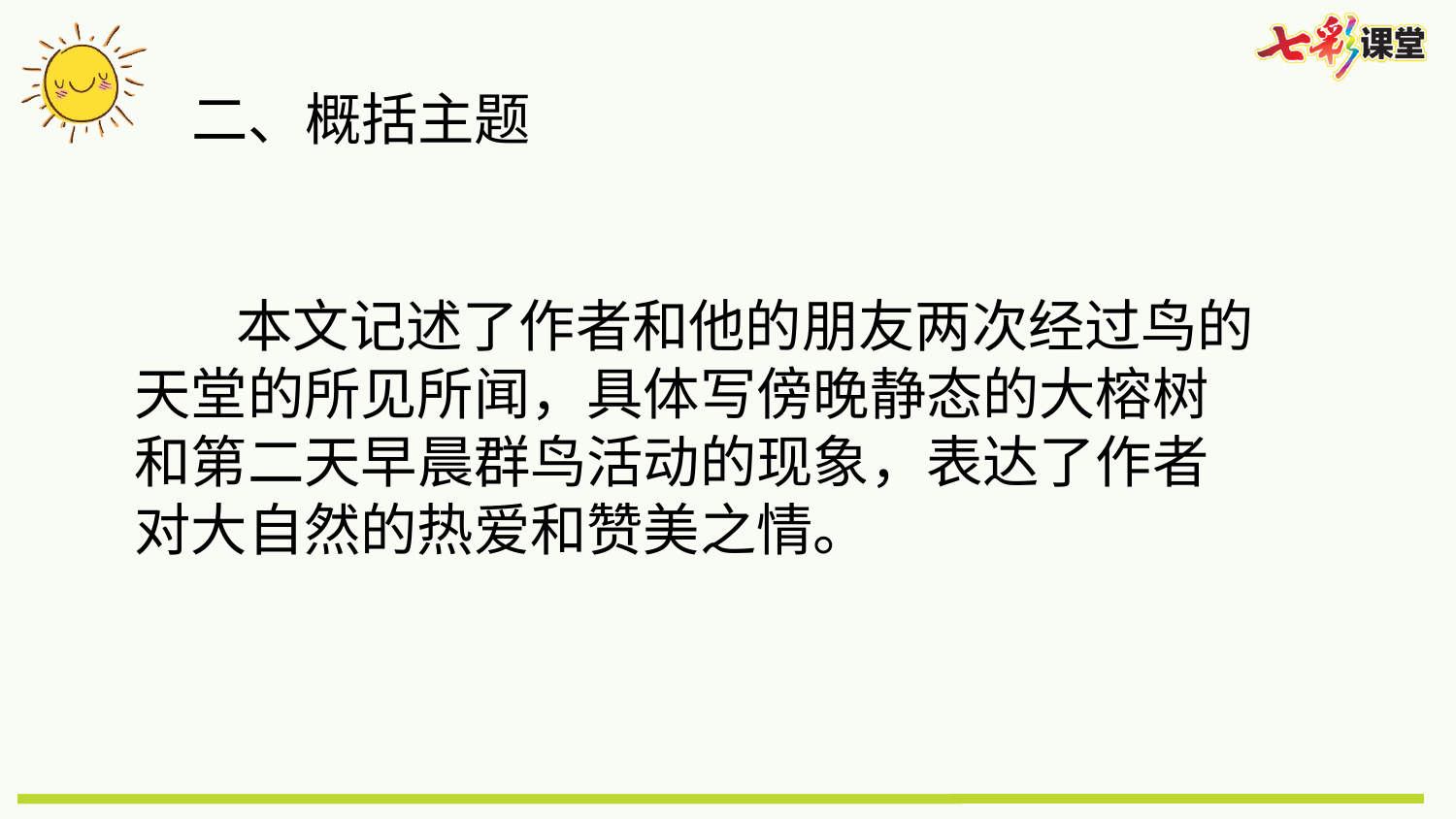

二、概括主题
       本文记述了作者和他的朋友两次经过鸟的天堂的所见所闻，具体写傍晚静态的大榕树和第二天早晨群鸟活动的现象，表达了作者对大自然的热爱和赞美之情。